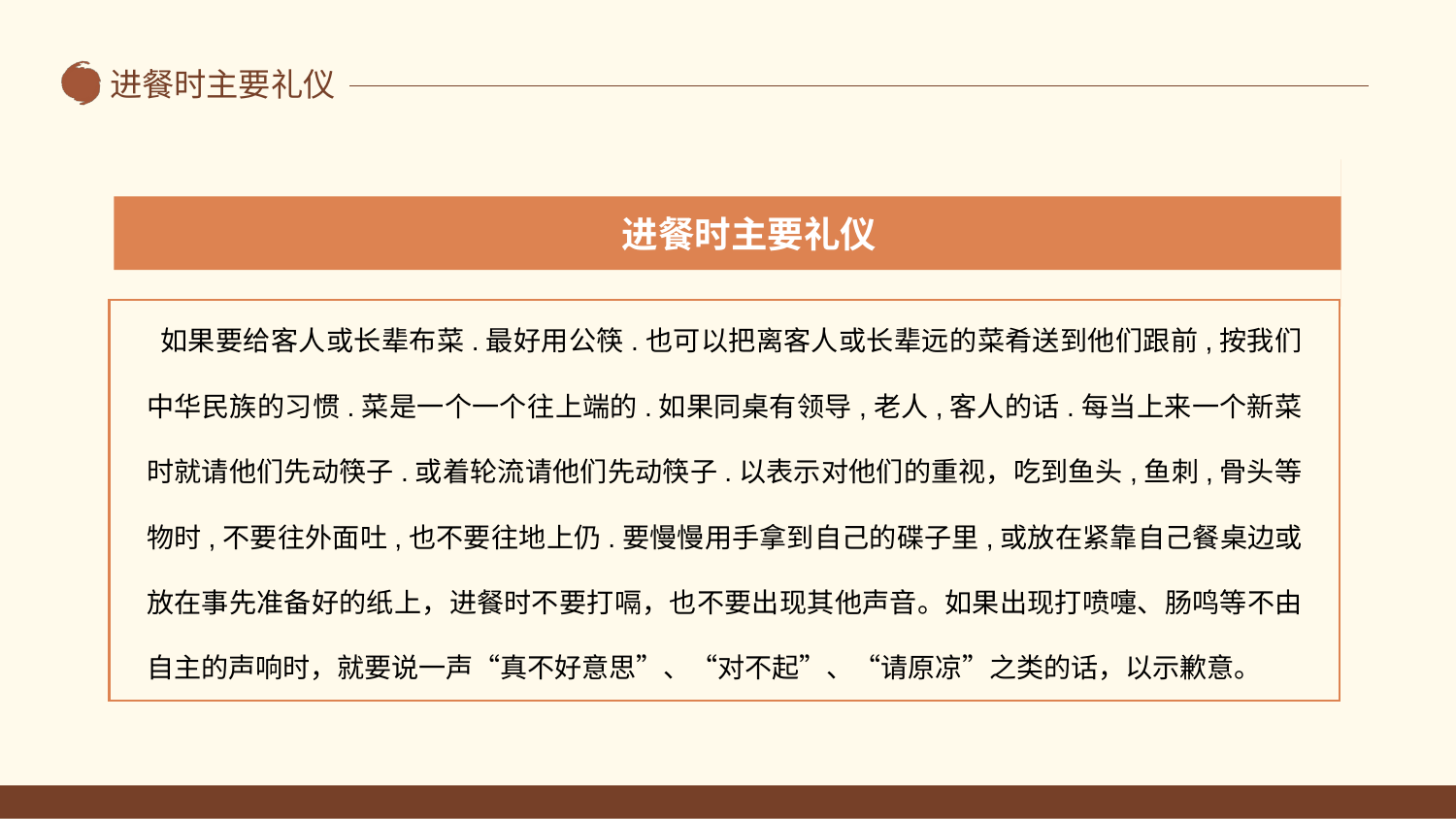

进餐时主要礼仪

 如果要给客人或长辈布菜.最好用公筷.也可以把离客人或长辈远的菜肴送到他们跟前,按我们中华民族的习惯.菜是一个一个往上端的.如果同桌有领导,老人,客人的话.每当上来一个新菜时就请他们先动筷子.或着轮流请他们先动筷子.以表示对他们的重视，吃到鱼头,鱼刺,骨头等物时,不要往外面吐,也不要往地上仍.要慢慢用手拿到自己的碟子里,或放在紧靠自己餐桌边或放在事先准备好的纸上，进餐时不要打嗝，也不要出现其他声音。如果出现打喷嚏、肠鸣等不由自主的声响时，就要说一声“真不好意思”、“对不起”、“请原凉”之类的话，以示歉意。